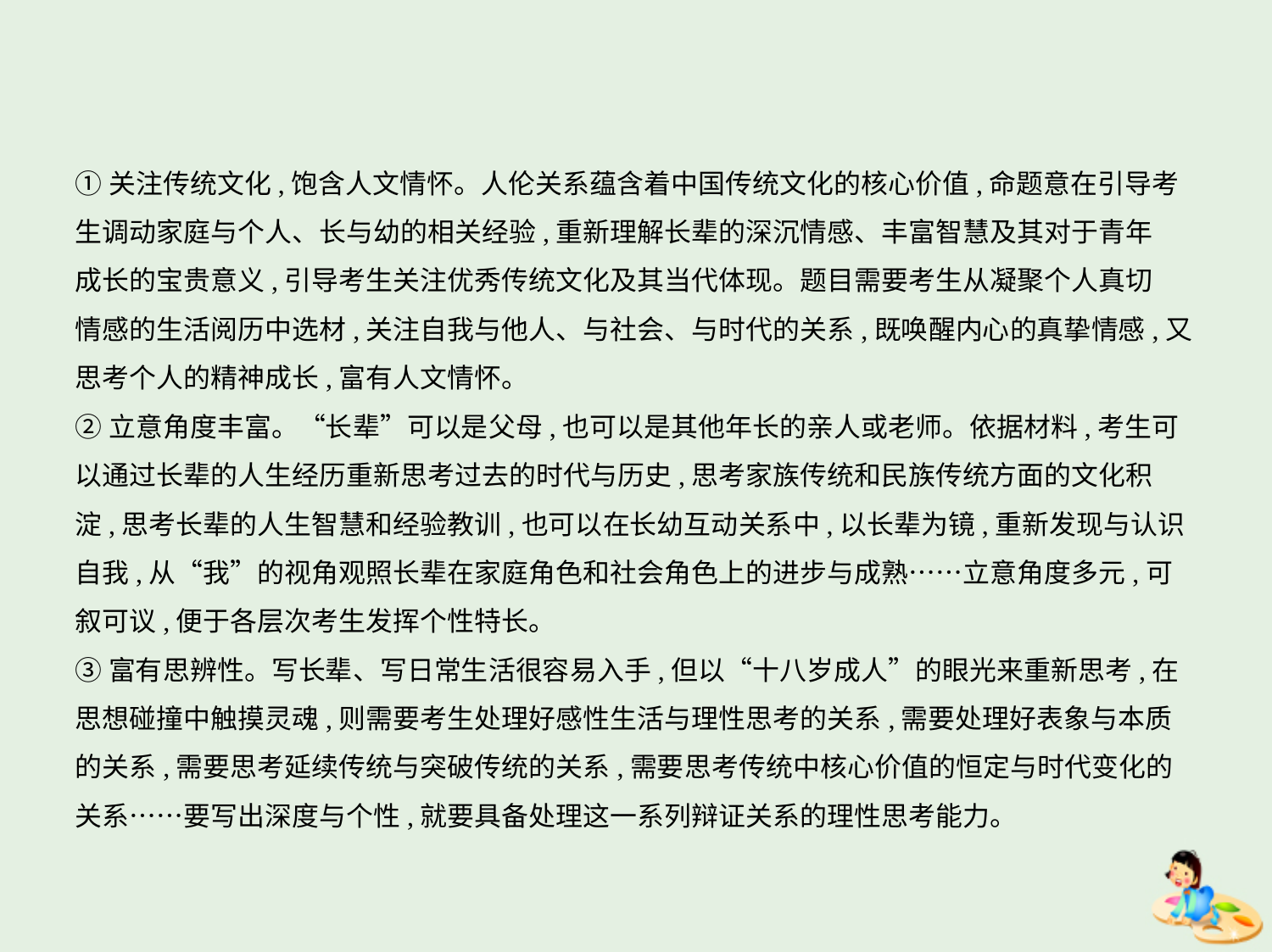

①关注传统文化,饱含人文情怀。人伦关系蕴含着中国传统文化的核心价值,命题意在引导考
生调动家庭与个人、长与幼的相关经验,重新理解长辈的深沉情感、丰富智慧及其对于青年
成长的宝贵意义,引导考生关注优秀传统文化及其当代体现。题目需要考生从凝聚个人真切
情感的生活阅历中选材,关注自我与他人、与社会、与时代的关系,既唤醒内心的真挚情感,又
思考个人的精神成长,富有人文情怀。
②立意角度丰富。“长辈”可以是父母,也可以是其他年长的亲人或老师。依据材料,考生可
以通过长辈的人生经历重新思考过去的时代与历史,思考家族传统和民族传统方面的文化积
淀,思考长辈的人生智慧和经验教训,也可以在长幼互动关系中,以长辈为镜,重新发现与认识
自我,从“我”的视角观照长辈在家庭角色和社会角色上的进步与成熟……立意角度多元,可
叙可议,便于各层次考生发挥个性特长。
③富有思辨性。写长辈、写日常生活很容易入手,但以“十八岁成人”的眼光来重新思考,在
思想碰撞中触摸灵魂,则需要考生处理好感性生活与理性思考的关系,需要处理好表象与本质
的关系,需要思考延续传统与突破传统的关系,需要思考传统中核心价值的恒定与时代变化的
关系……要写出深度与个性,就要具备处理这一系列辩证关系的理性思考能力。